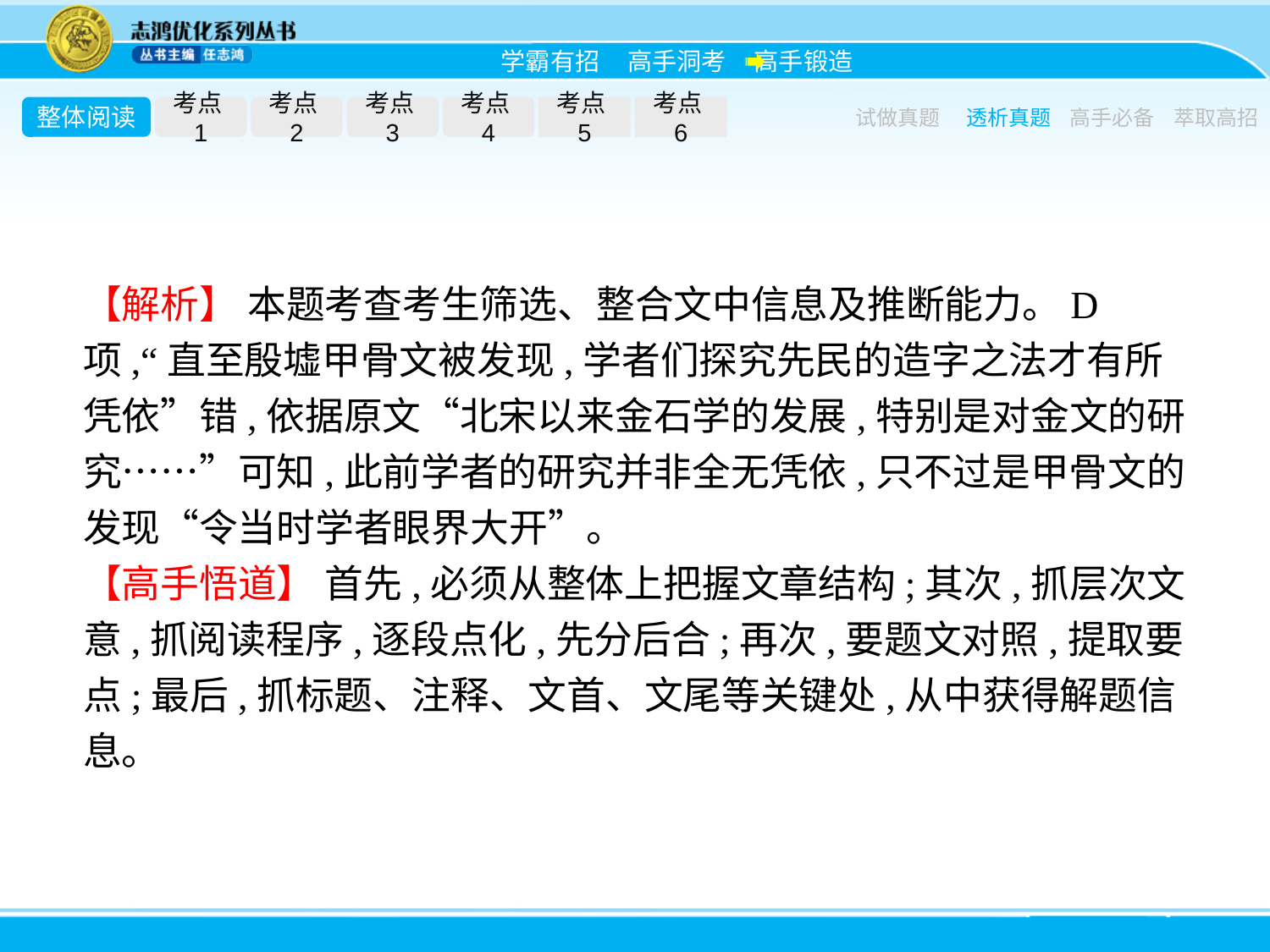

整体阅读
考点1
考点2
考点3
考点4
考点5
考点6
试做真题
透析真题
高手必备
萃取高招
【解析】 本题考查考生筛选、整合文中信息及推断能力。D项,“直至殷墟甲骨文被发现,学者们探究先民的造字之法才有所凭依”错,依据原文“北宋以来金石学的发展,特别是对金文的研究……”可知,此前学者的研究并非全无凭依,只不过是甲骨文的发现“令当时学者眼界大开”。
【高手悟道】 首先,必须从整体上把握文章结构;其次,抓层次文意,抓阅读程序,逐段点化,先分后合;再次,要题文对照,提取要点;最后,抓标题、注释、文首、文尾等关键处,从中获得解题信息。